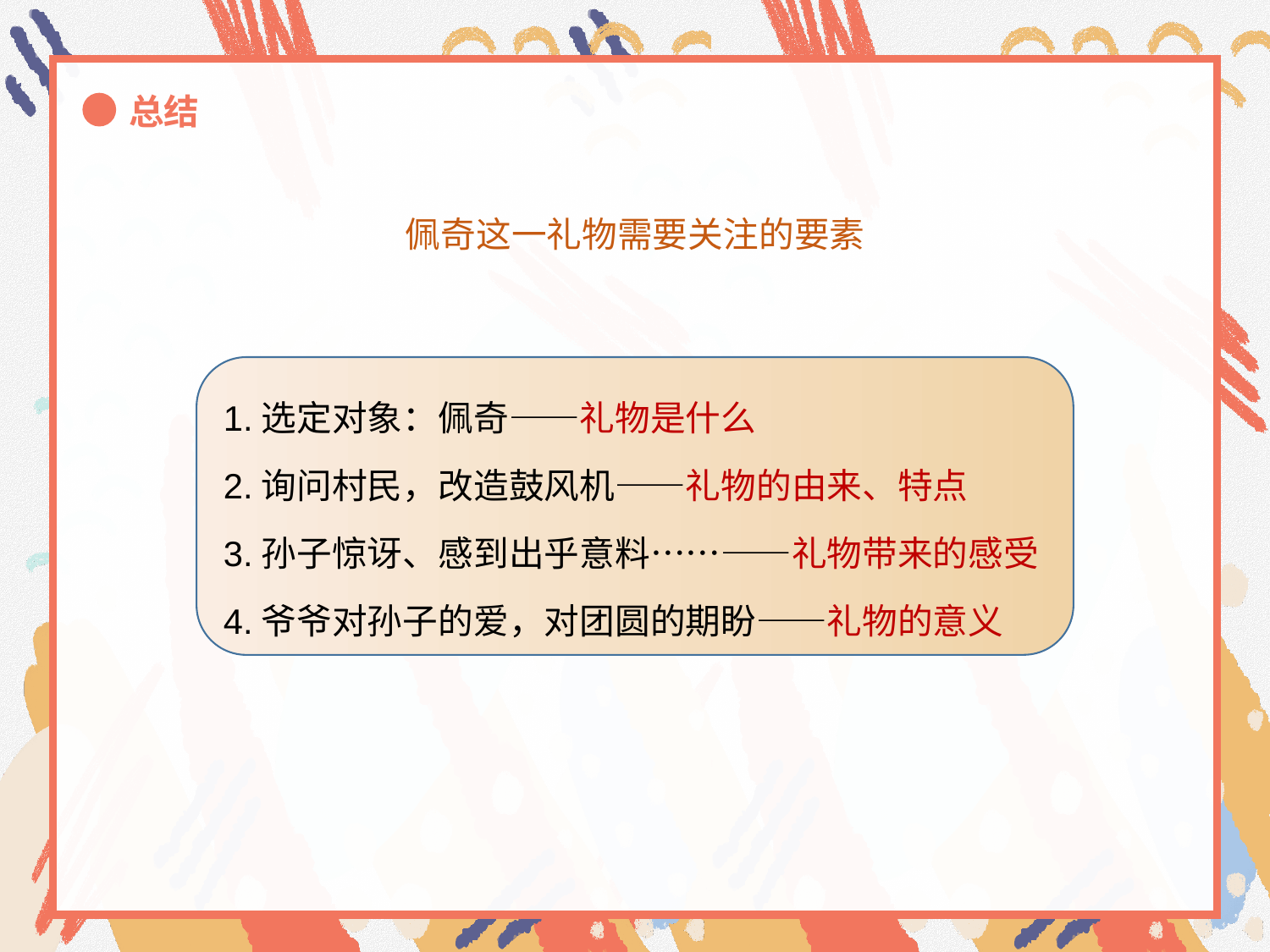

总结

佩奇这一礼物需要关注的要素
1.选定对象：佩奇——礼物是什么
2.询问村民，改造鼓风机——礼物的由来、特点
3.孙子惊讶、感到出乎意料……——礼物带来的感受
4.爷爷对孙子的爱，对团圆的期盼——礼物的意义